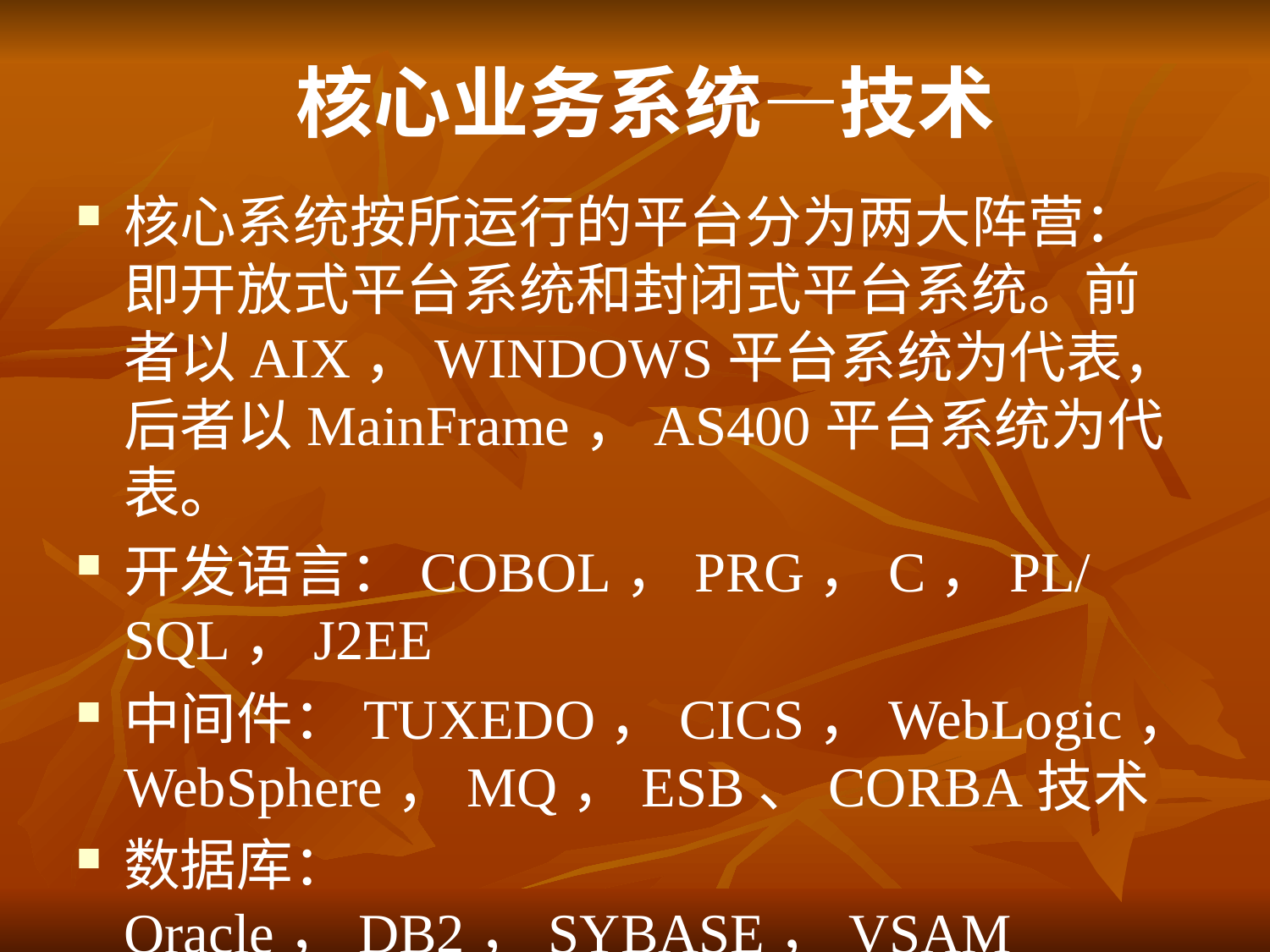

# 核心业务系统—技术
核心系统按所运行的平台分为两大阵营：即开放式平台系统和封闭式平台系统。前者以AIX，WINDOWS平台系统为代表，后者以MainFrame，AS400平台系统为代表。
开发语言：COBOL，PRG，C，PL/SQL，J2EE
中间件：TUXEDO，CICS，WebLogic，WebSphere，MQ，ESB、CORBA技术
数据库：Oracle，DB2，SYBASE，VSAM